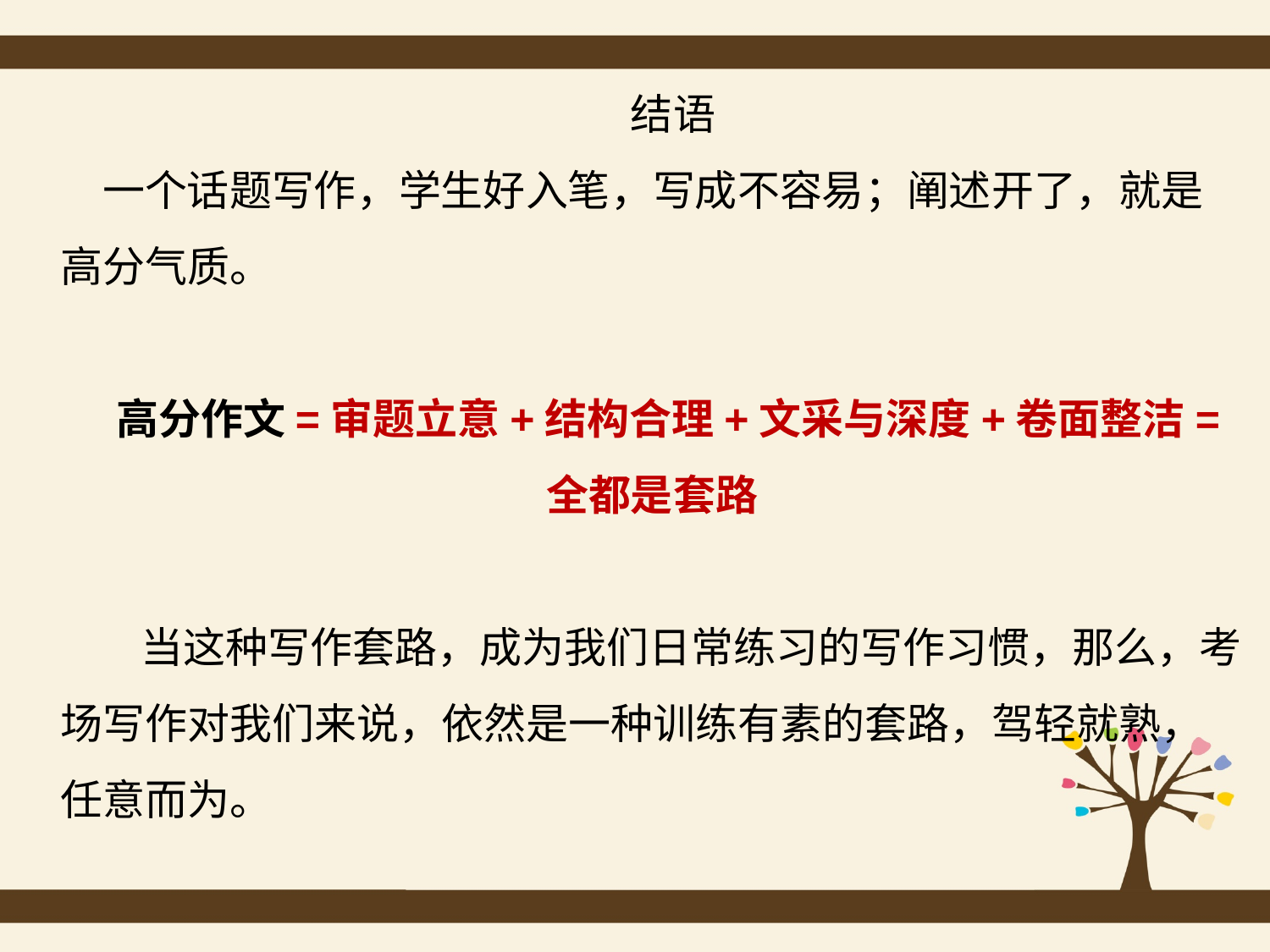

结语
一个话题写作，学生好入笔，写成不容易；阐述开了，就是高分气质。

高分作文=审题立意+结构合理+文采与深度+卷面整洁=全都是套路

   当这种写作套路，成为我们日常练习的写作习惯，那么，考场写作对我们来说，依然是一种训练有素的套路，驾轻就熟，任意而为。